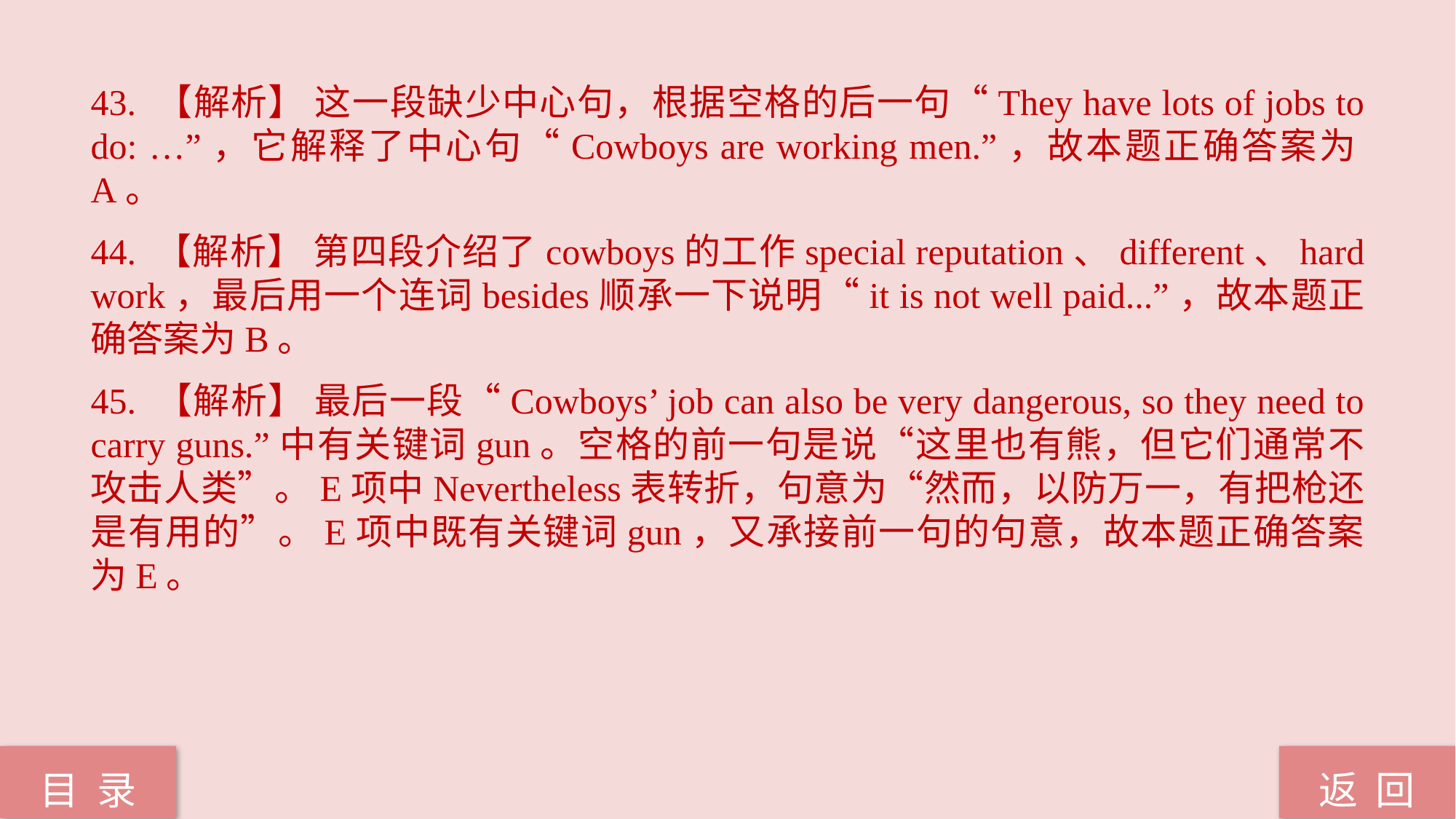

43. 【解析】 这一段缺少中心句，根据空格的后一句“They have lots of jobs to do: …”，它解释了中心句“Cowboys are working men.”，故本题正确答案为A。
44. 【解析】 第四段介绍了cowboys的工作special reputation、different、hard work，最后用一个连词besides顺承一下说明“it is not well paid...”，故本题正确答案为B。
45. 【解析】 最后一段“Cowboys’ job can also be very dangerous, so they need to carry guns.”中有关键词gun。空格的前一句是说“这里也有熊，但它们通常不攻击人类”。E项中Nevertheless表转折，句意为“然而，以防万一，有把枪还是有用的”。E项中既有关键词gun，又承接前一句的句意，故本题正确答案为E。
返  回